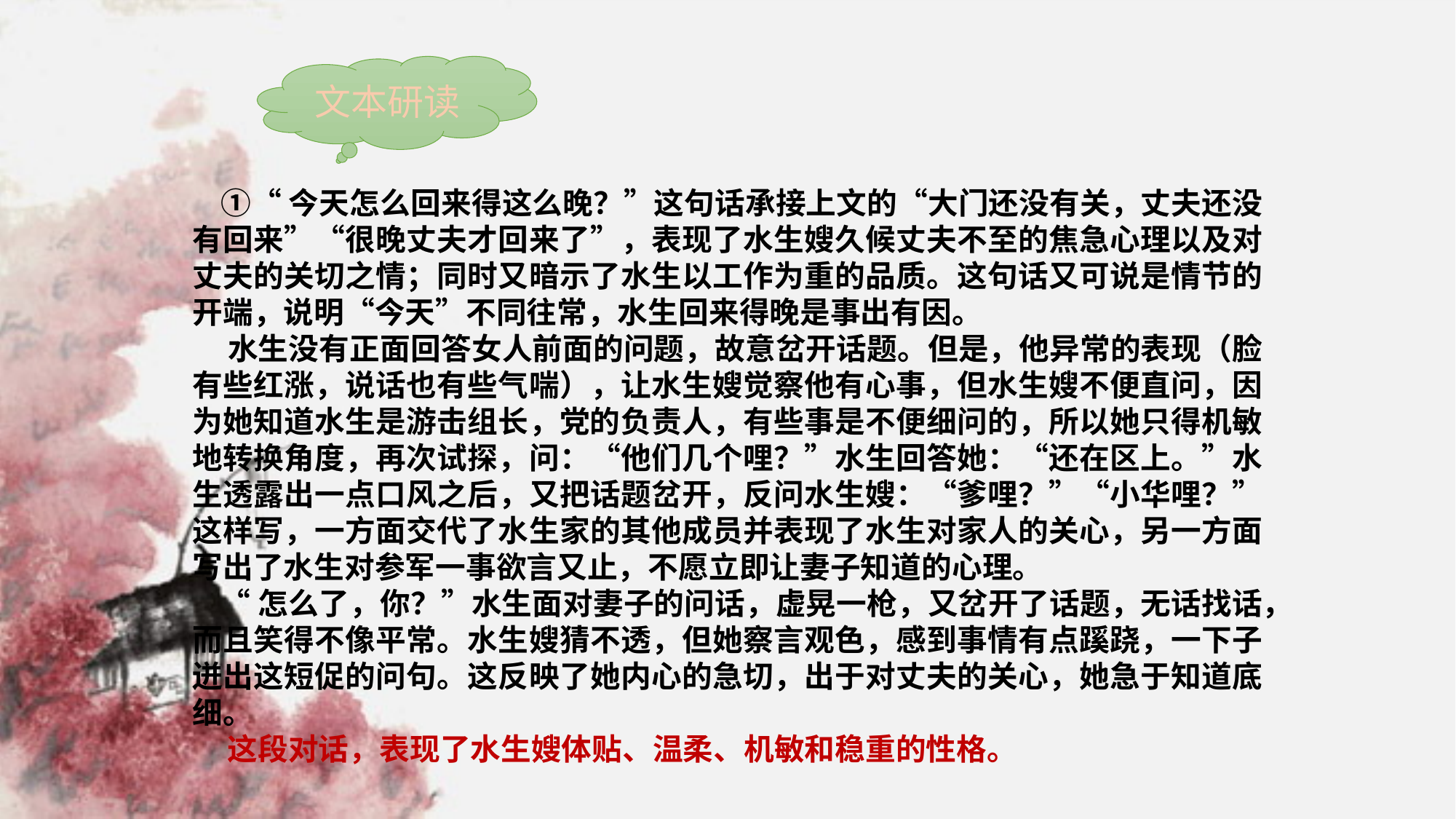

文本研读
    ①“今天怎么回来得这么晚？”这句话承接上文的“大门还没有关，丈夫还没有回来”“很晚丈夫才回来了”，表现了水生嫂久候丈夫不至的焦急心理以及对丈夫的关切之情；同时又暗示了水生以工作为重的品质。这句话又可说是情节的开端，说明“今天”不同往常，水生回来得晚是事出有因。
    水生没有正面回答女人前面的问题，故意岔开话题。但是，他异常的表现（脸有些红涨，说话也有些气喘），让水生嫂觉察他有心事，但水生嫂不便直问，因为她知道水生是游击组长，党的负责人，有些事是不便细问的，所以她只得机敏地转换角度，再次试探，问：“他们几个哩？”水生回答她：“还在区上。”水生透露出一点口风之后，又把话题岔开，反问水生嫂：“爹哩？”“小华哩？”这样写，一方面交代了水生家的其他成员并表现了水生对家人的关心，另一方面写出了水生对参军一事欲言又止，不愿立即让妻子知道的心理。
    “怎么了，你？”水生面对妻子的问话，虚晃一枪，又岔开了话题，无话找话，而且笑得不像平常。水生嫂猜不透，但她察言观色，感到事情有点蹊跷，一下子迸出这短促的问句。这反映了她内心的急切，出于对丈夫的关心，她急于知道底细。
    这段对话，表现了水生嫂体贴、温柔、机敏和稳重的性格。